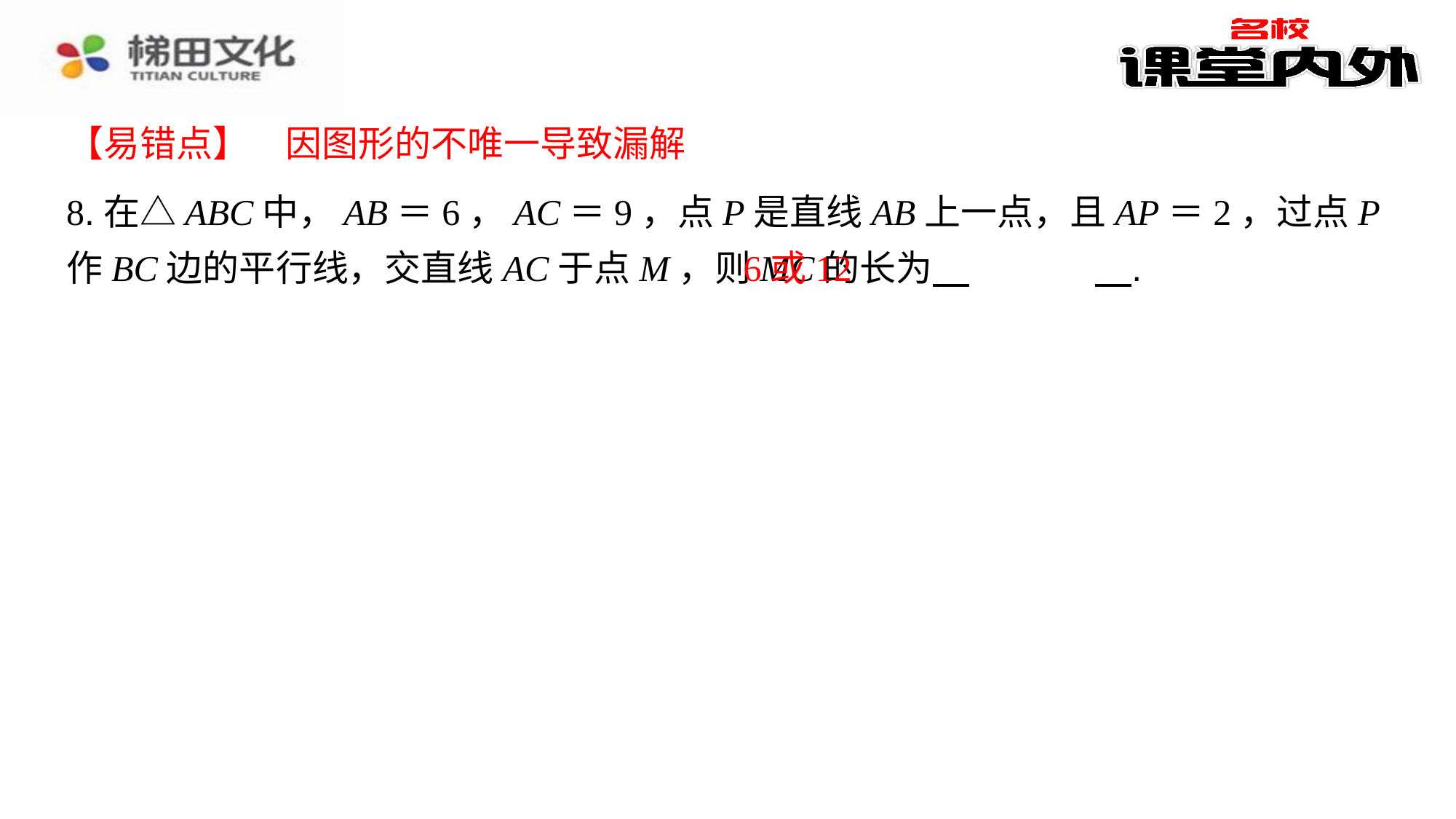

【易错点】　因图形的不唯一导致漏解
8.在△ABC中，AB＝6，AC＝9，点P是直线AB上一点，且AP＝2，过点P作BC边的平行线，交直线AC于点M，则MC的长为 　6或12　⁠.
6或12